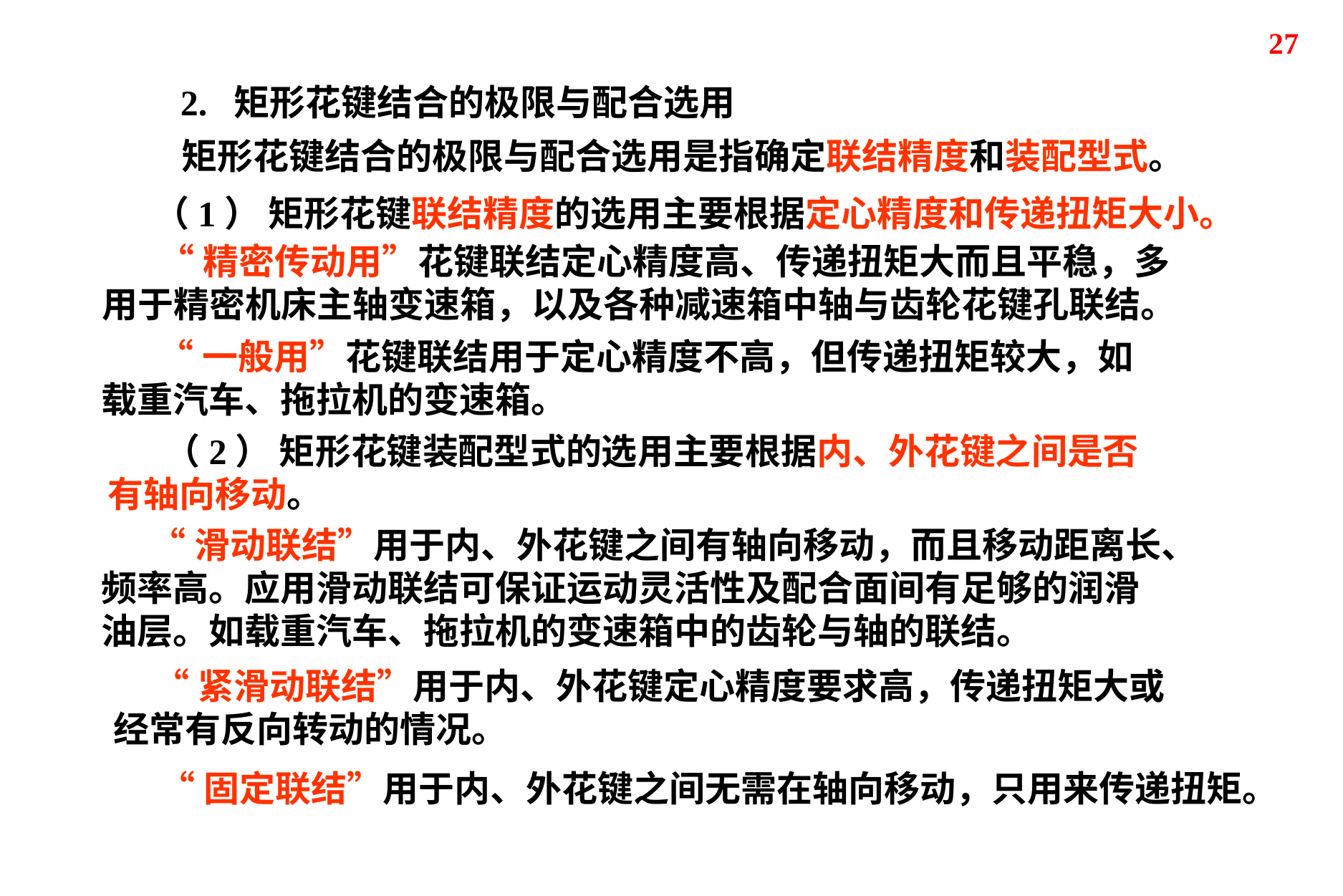

27
2.  矩形花键结合的极限与配合选用
    矩形花键结合的极限与配合选用是指确定联结精度和装配型式。
（1） 矩形花键联结精度的选用主要根据定心精度和传递扭矩大小。
       “精密传动用”花键联结定心精度高、传递扭矩大而且平稳，多用于精密机床主轴变速箱，以及各种减速箱中轴与齿轮花键孔联结。
       “一般用”花键联结用于定心精度不高，但传递扭矩较大，如载重汽车、拖拉机的变速箱。
      （2） 矩形花键装配型式的选用主要根据内、外花键之间是否有轴向移动。
      “滑动联结”用于内、外花键之间有轴向移动，而且移动距离长、频率高。应用滑动联结可保证运动灵活性及配合面间有足够的润滑油层。如载重汽车、拖拉机的变速箱中的齿轮与轴的联结。
     “紧滑动联结”用于内、外花键定心精度要求高，传递扭矩大或经常有反向转动的情况。
“固定联结”用于内、外花键之间无需在轴向移动，只用来传递扭矩。